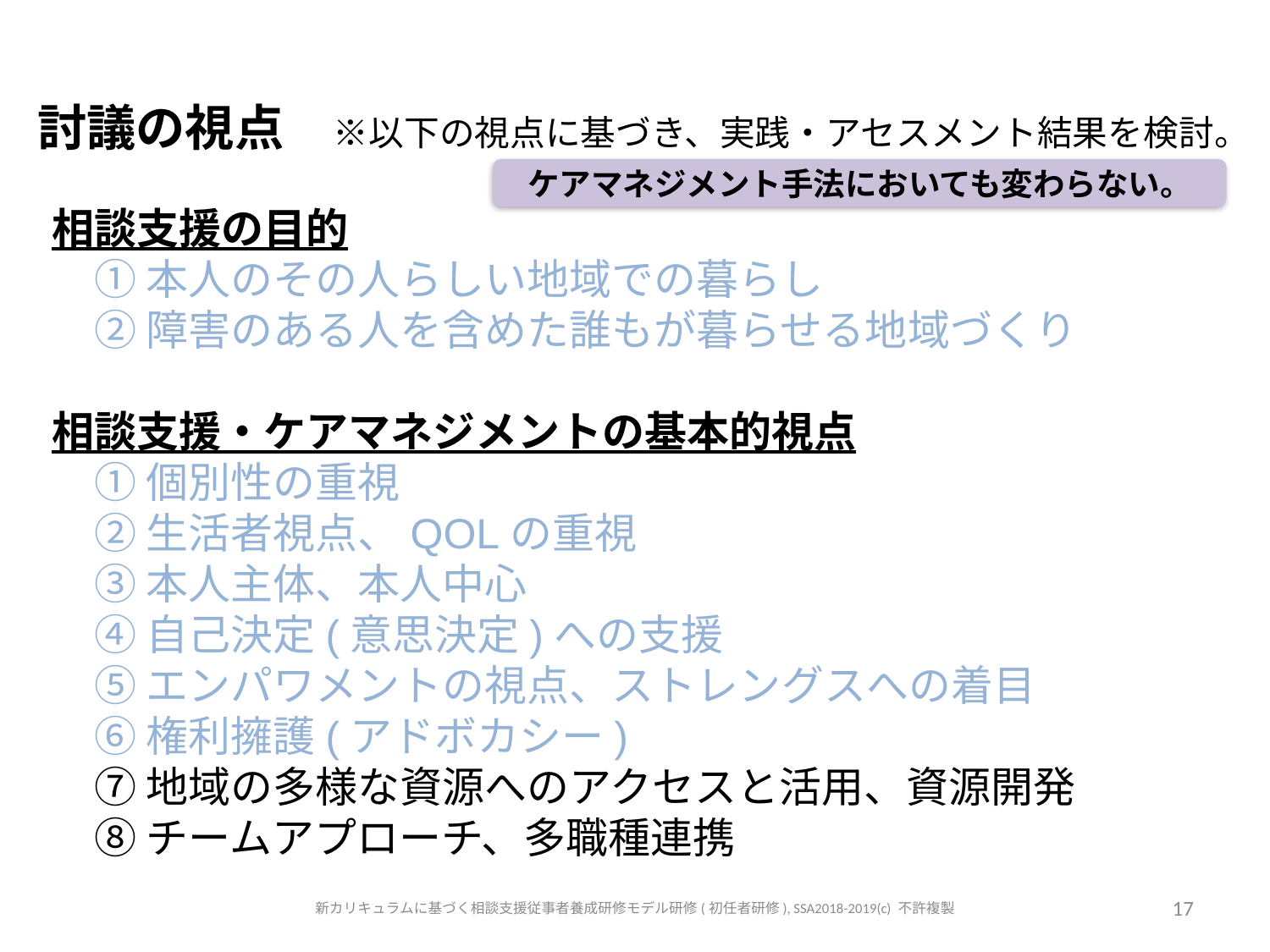

討議の視点　※以下の視点に基づき、実践・アセスメント結果を検討。
ケアマネジメント手法においても変わらない。
相談支援の目的
　① 本人のその人らしい地域での暮らし
　② 障害のある人を含めた誰もが暮らせる地域づくり

相談支援・ケアマネジメントの基本的視点
　① 個別性の重視
　② 生活者視点、QOLの重視
　③ 本人主体、本人中心
　④ 自己決定(意思決定)への支援
　⑤ エンパワメントの視点、ストレングスへの着目
　⑥ 権利擁護(アドボカシー)
　⑦ 地域の多様な資源へのアクセスと活用、資源開発
　⑧ チームアプローチ、多職種連携
新カリキュラムに基づく相談支援従事者養成研修モデル研修(初任者研修), SSA2018-2019(c) 不許複製
17